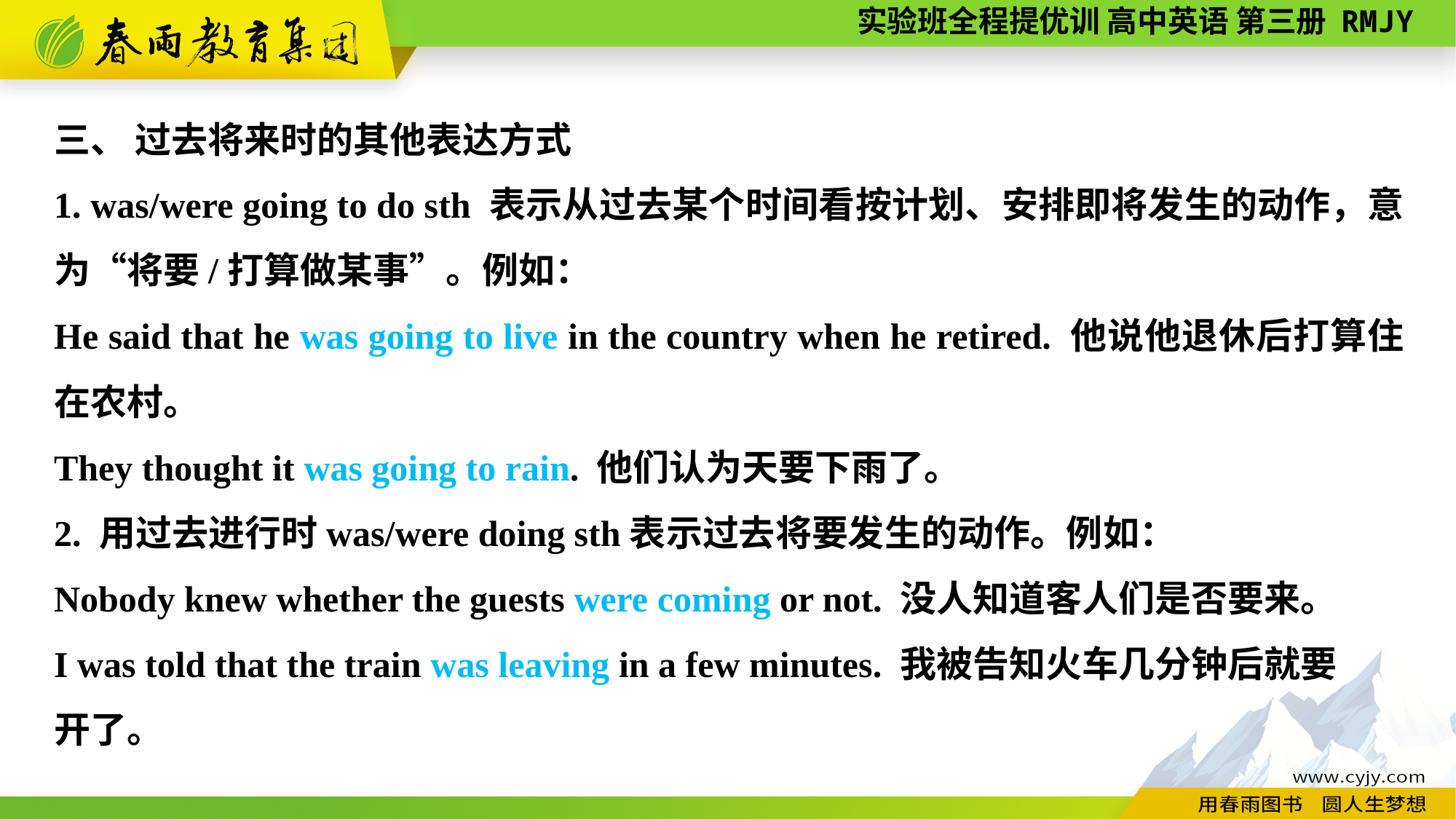

三、 过去将来时的其他表达方式
1. was/were going to do sth 表示从过去某个时间看按计划、安排即将发生的动作，意为“将要/打算做某事”。例如：
He said that he was going to live in the country when he retired. 他说他退休后打算住在农村。
They thought it was going to rain. 他们认为天要下雨了。
2. 用过去进行时was/were doing sth表示过去将要发生的动作。例如：
Nobody knew whether the guests were coming or not. 没人知道客人们是否要来。
I was told that the train was leaving in a few minutes. 我被告知火车几分钟后就要
开了。